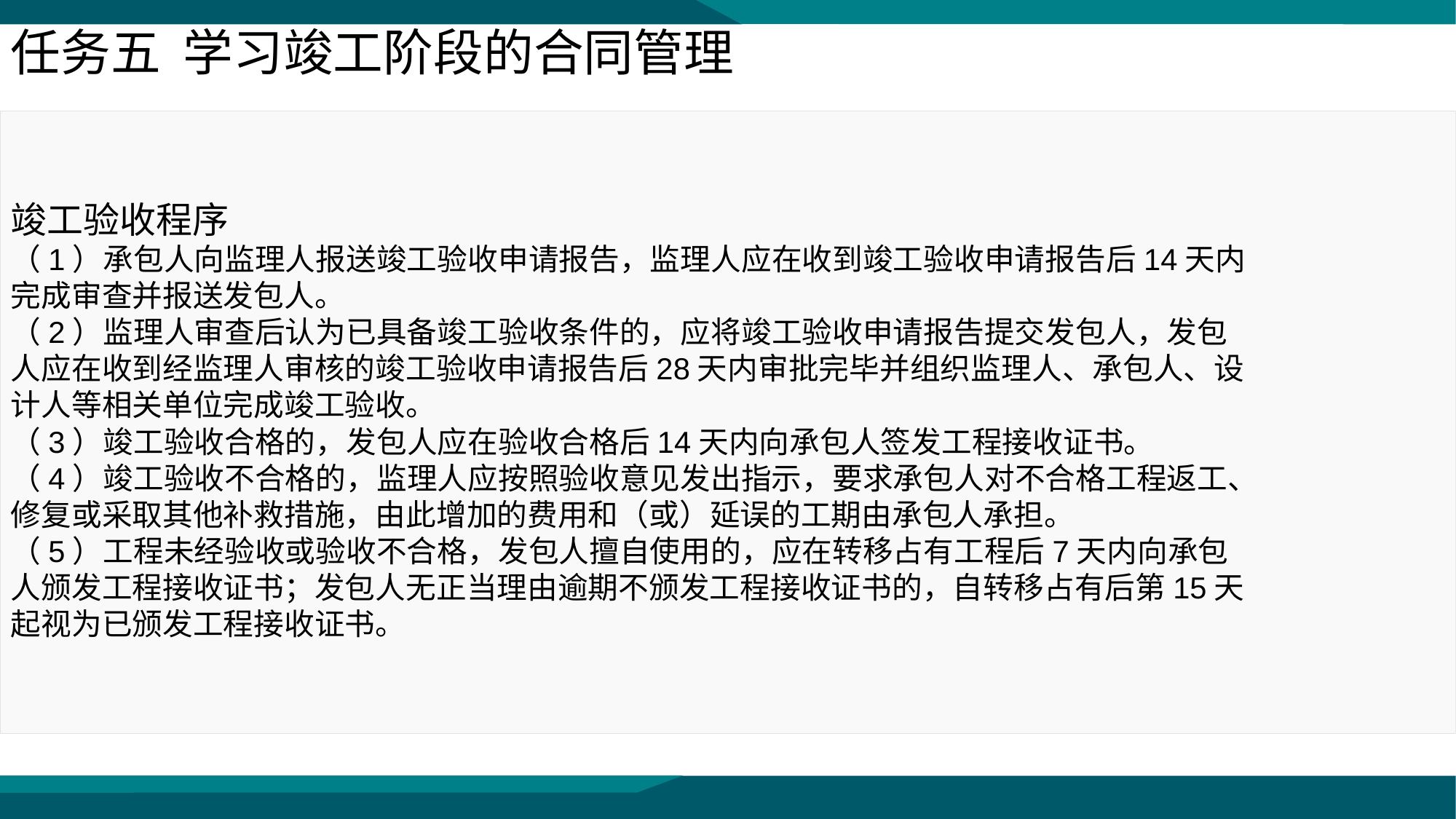

任务五  学习竣工阶段的合同管理
竣工验收程序
（1）承包人向监理人报送竣工验收申请报告，监理人应在收到竣工验收申请报告后14天内完成审查并报送发包人。
（2）监理人审查后认为已具备竣工验收条件的，应将竣工验收申请报告提交发包人，发包人应在收到经监理人审核的竣工验收申请报告后28天内审批完毕并组织监理人、承包人、设计人等相关单位完成竣工验收。
（3）竣工验收合格的，发包人应在验收合格后14天内向承包人签发工程接收证书。
（4）竣工验收不合格的，监理人应按照验收意见发出指示，要求承包人对不合格工程返工、修复或采取其他补救措施，由此增加的费用和（或）延误的工期由承包人承担。
（5）工程未经验收或验收不合格，发包人擅自使用的，应在转移占有工程后7天内向承包人颁发工程接收证书；发包人无正当理由逾期不颁发工程接收证书的，自转移占有后第15天起视为已颁发工程接收证书。